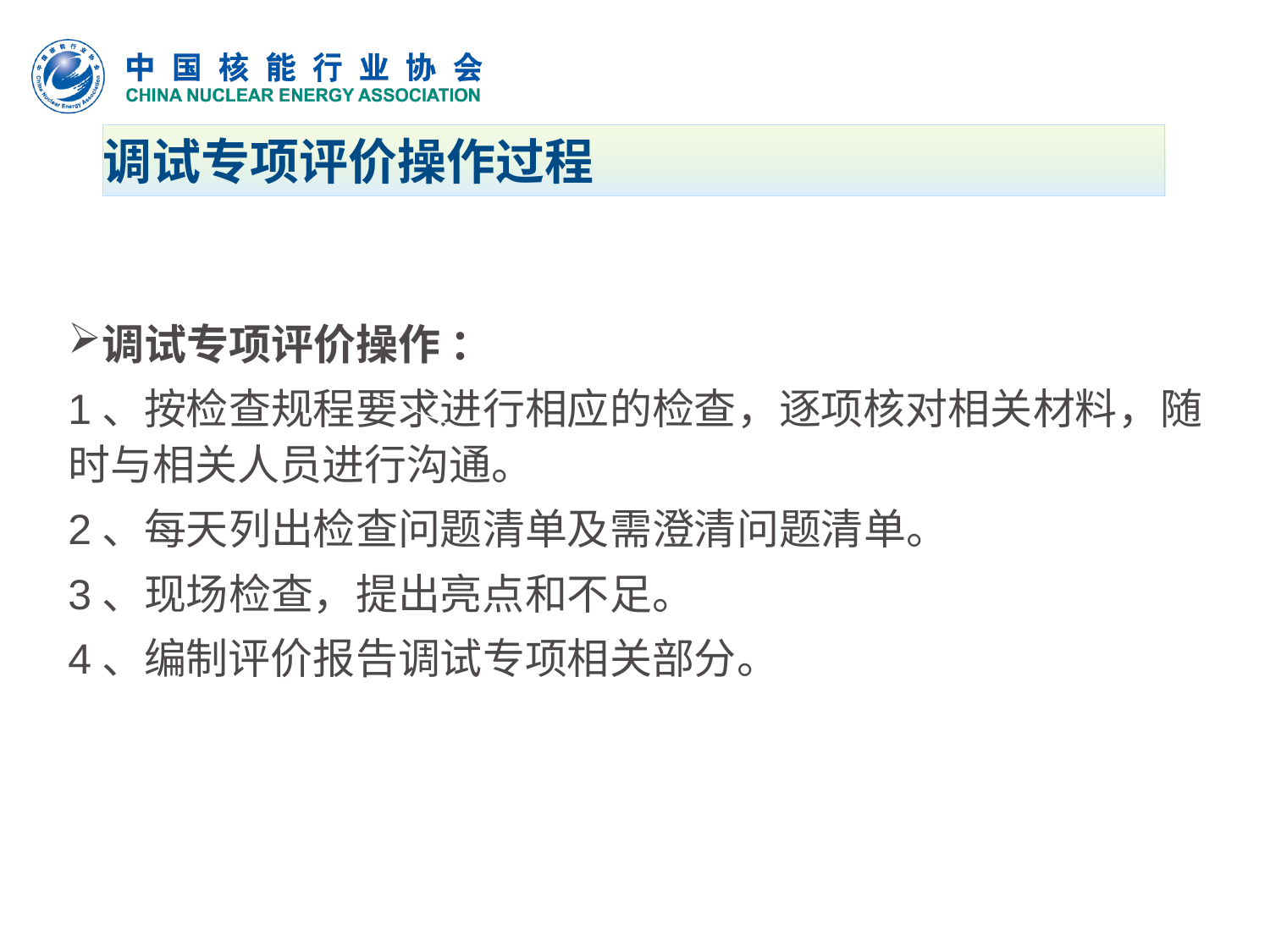

# 调试专项评价操作过程
调试专项评价操作 ：
1、按检查规程要求进行相应的检查，逐项核对相关材料，随时与相关人员进行沟通。
2、每天列出检查问题清单及需澄清问题清单。
3、现场检查，提出亮点和不足。
4、编制评价报告调试专项相关部分。